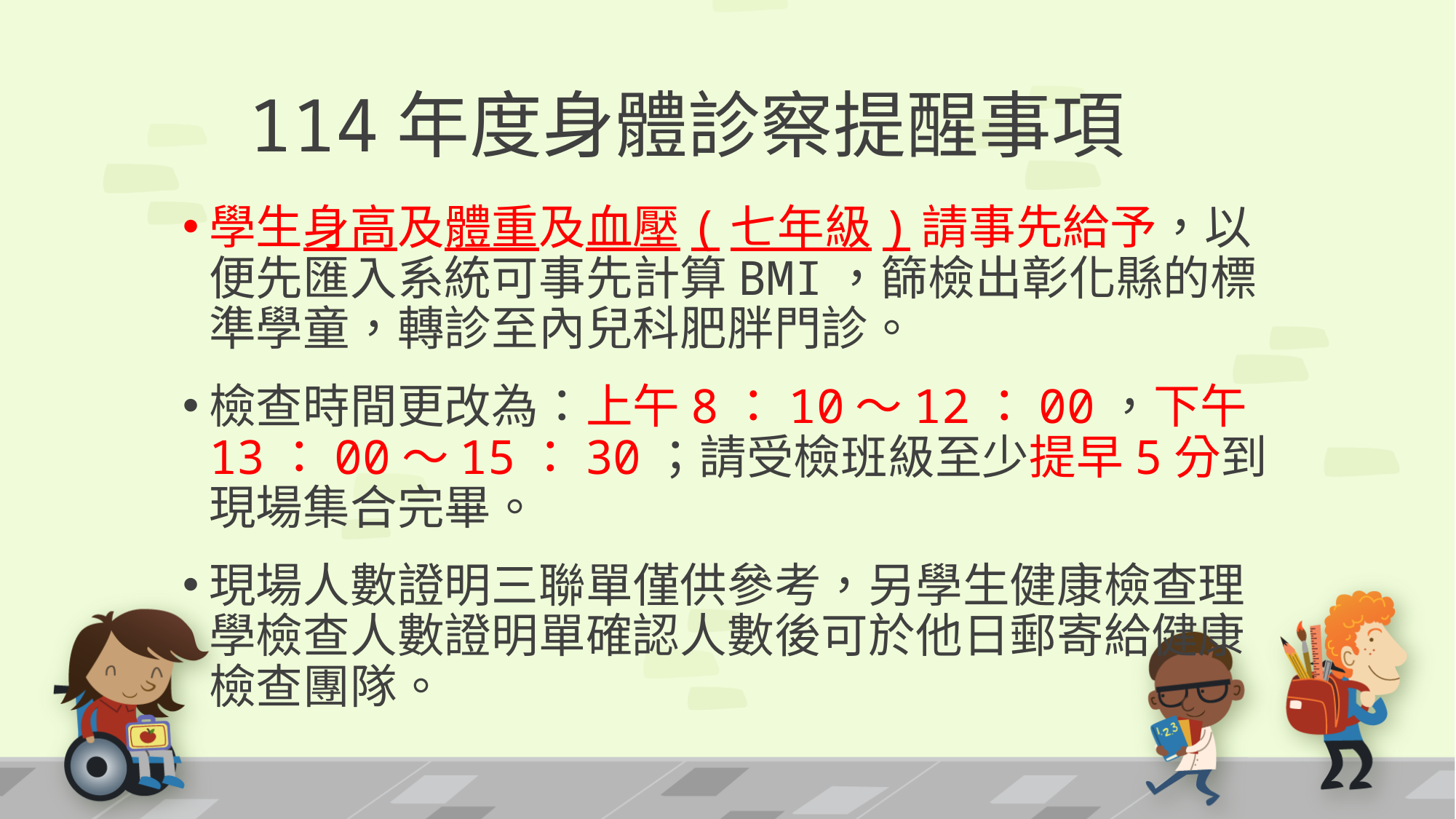

# 114年度身體診察提醒事項
學生身高及體重及血壓(七年級)請事先給予，以便先匯入系統可事先計算BMI，篩檢出彰化縣的標準學童，轉診至內兒科肥胖門診。
檢查時間更改為：上午8：10～12：00，下午13：00～15：30；請受檢班級至少提早5分到現場集合完畢。
現場人數證明三聯單僅供參考，另學生健康檢查理學檢查人數證明單確認人數後可於他日郵寄給健康檢查團隊。